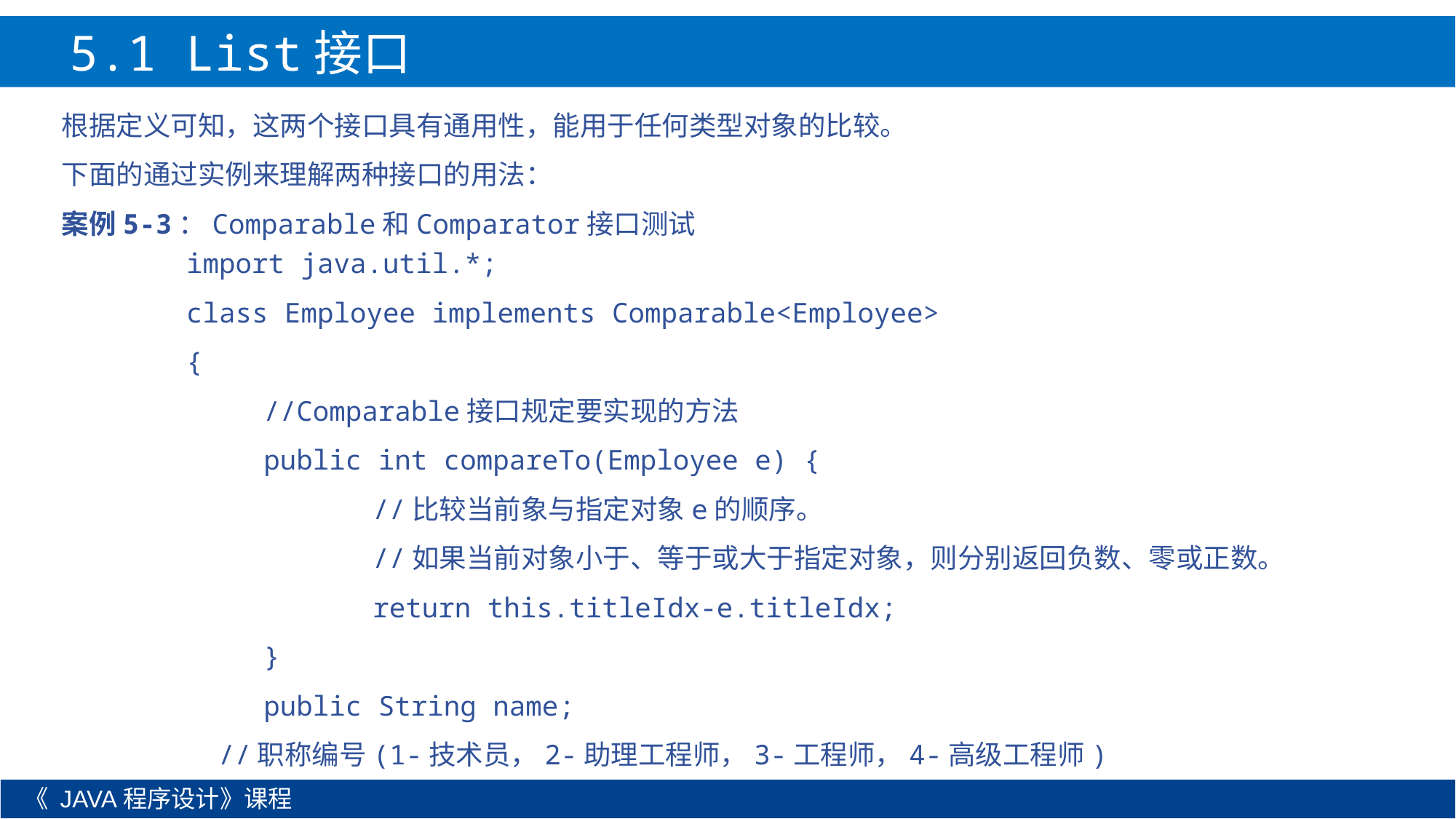

5.1 List接口
  根据定义可知，这两个接口具有通用性，能用于任何类型对象的比较。
  下面的通过实例来理解两种接口的用法：
  案例5-3：Comparable和Comparator接口测试
import java.util.*;
class Employee implements Comparable<Employee>
{
	//Comparable接口规定要实现的方法
	public int compareTo(Employee e) {
		//比较当前象与指定对象e的顺序。
		//如果当前对象小于、等于或大于指定对象，则分别返回负数、零或正数。
		return this.titleIdx-e.titleIdx;
	}
	public String name;
//职称编号(1-技术员，2-助理工程师，3-工程师，4-高级工程师)
《 JAVA程序设计》课程